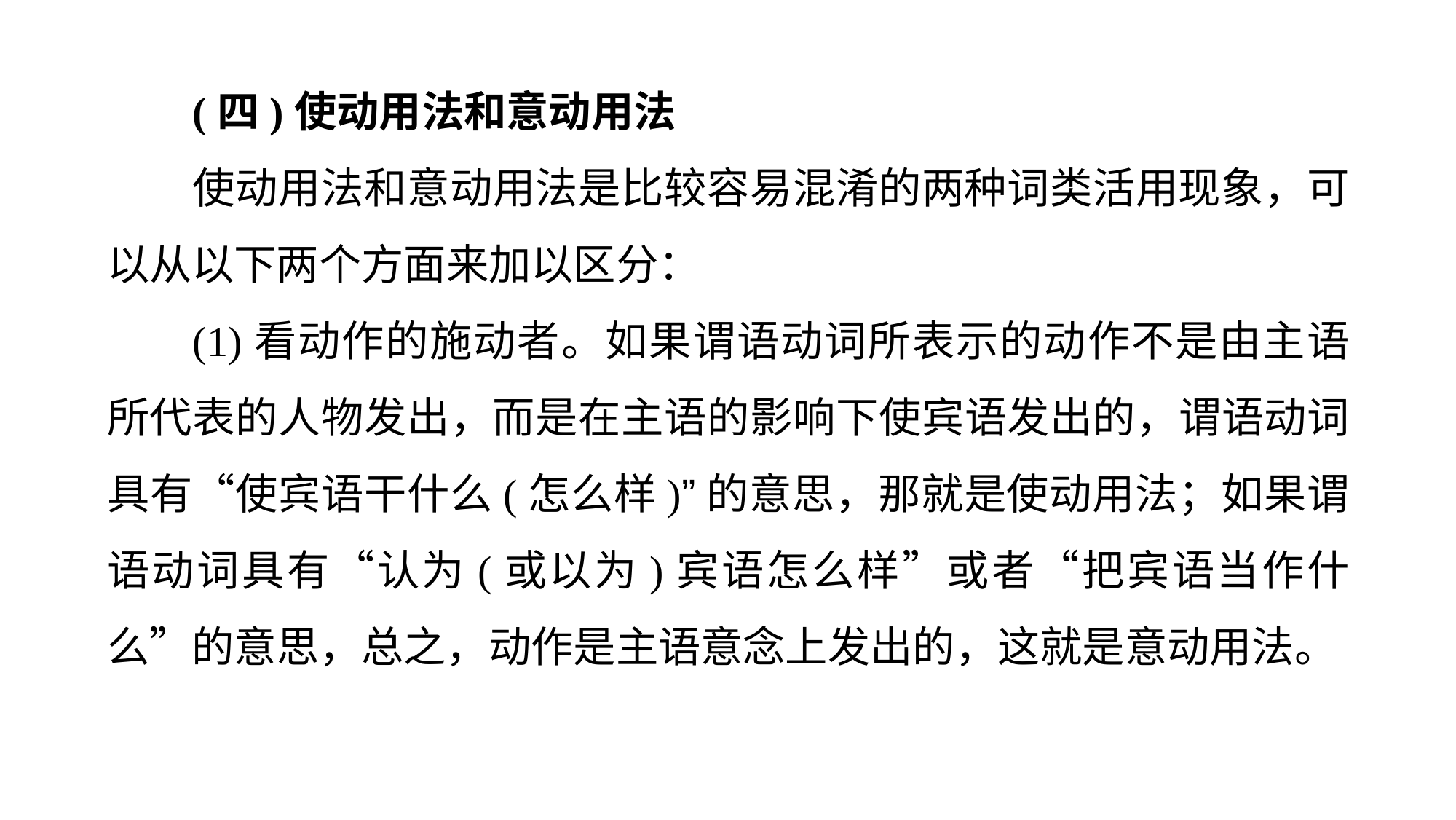

(四)使动用法和意动用法
使动用法和意动用法是比较容易混淆的两种词类活用现象，可以从以下两个方面来加以区分：
(1)看动作的施动者。如果谓语动词所表示的动作不是由主语所代表的人物发出，而是在主语的影响下使宾语发出的，谓语动词具有“使宾语干什么(怎么样)”的意思，那就是使动用法；如果谓语动词具有“认为(或以为)宾语怎么样”或者“把宾语当作什么”的意思，总之，动作是主语意念上发出的，这就是意动用法。